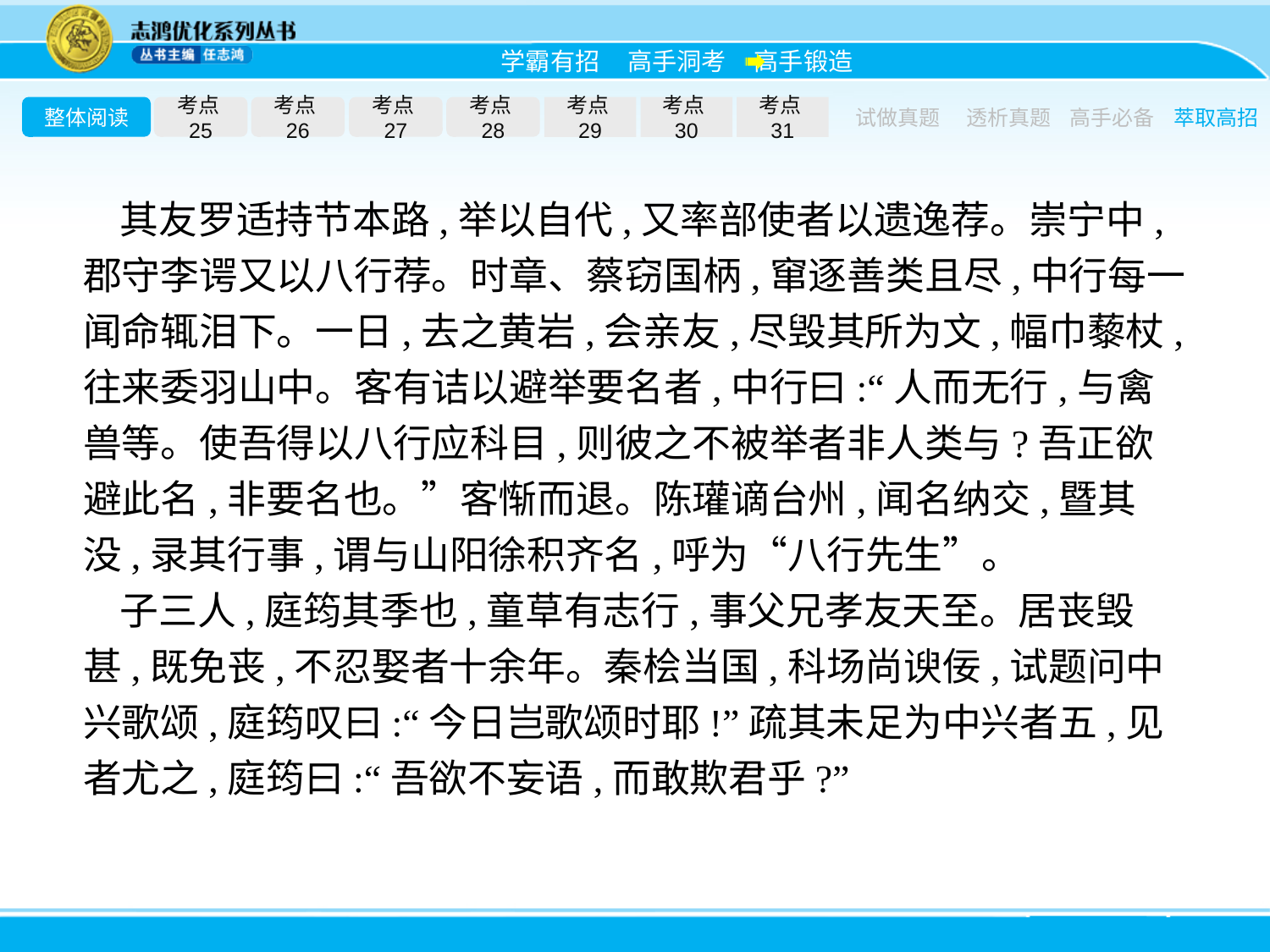

整体阅读
考点25
考点26
考点27
考点28
考点29
考点30
考点31
试做真题
透析真题
高手必备
萃取高招
其友罗适持节本路,举以自代,又率部使者以遗逸荐。崇宁中,郡守李谔又以八行荐。时章、蔡窃国柄,窜逐善类且尽,中行每一闻命辄泪下。一日,去之黄岩,会亲友,尽毁其所为文,幅巾藜杖,往来委羽山中。客有诘以避举要名者,中行曰:“人而无行,与禽兽等。使吾得以八行应科目,则彼之不被举者非人类与?吾正欲避此名,非要名也。”客惭而退。陈瓘谪台州,闻名纳交,暨其没,录其行事,谓与山阳徐积齐名,呼为“八行先生”。
子三人,庭筠其季也,童草有志行,事父兄孝友天至。居丧毁甚,既免丧,不忍娶者十余年。秦桧当国,科场尚谀佞,试题问中兴歌颂,庭筠叹曰:“今日岂歌颂时耶!”疏其未足为中兴者五,见者尤之,庭筠曰:“吾欲不妄语,而敢欺君乎?”